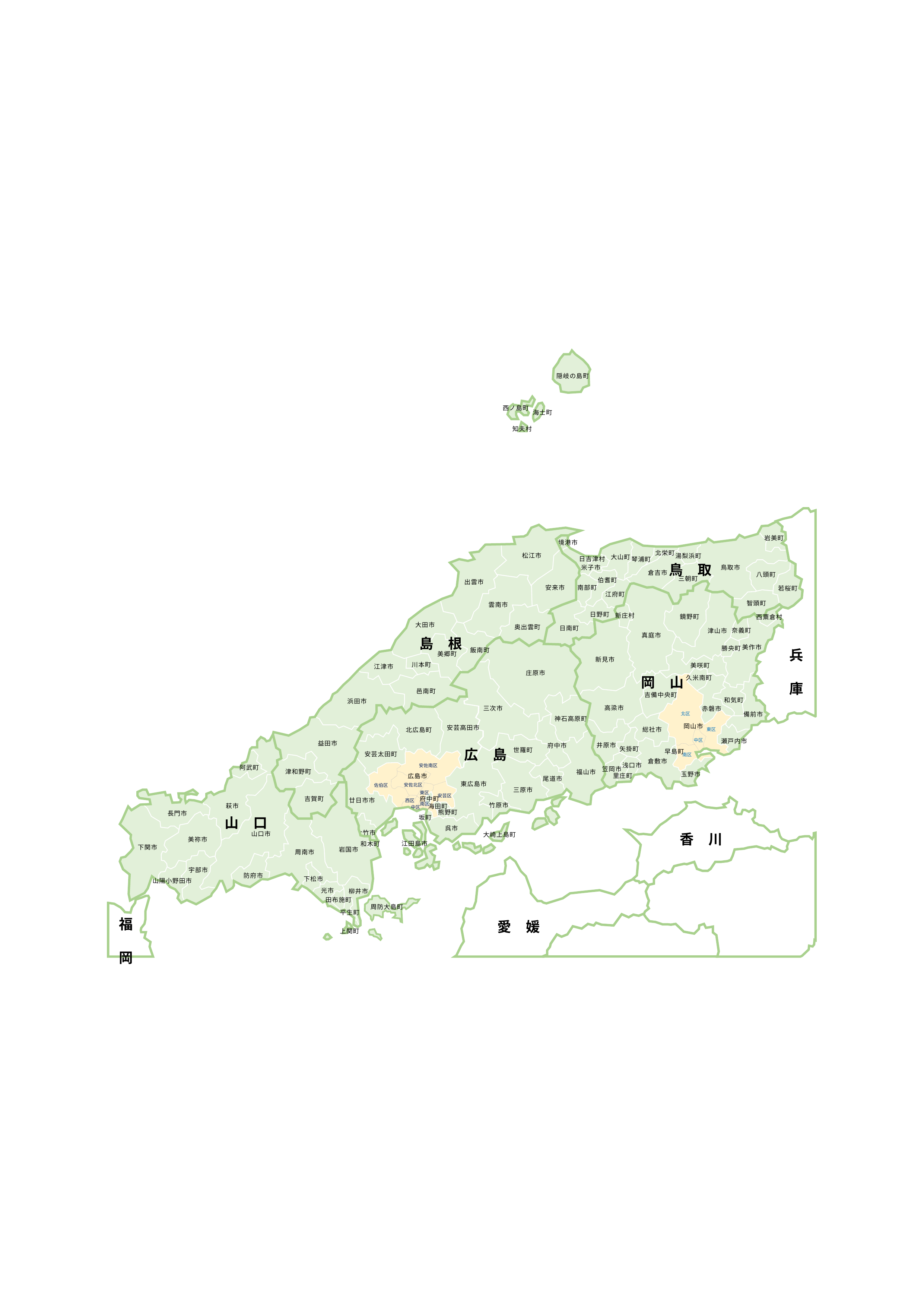

隠岐の島町
西ノ島町
海士町
知夫村
松江市
出雲市
安来市
雲南市
大田市
奥出雲町
島　根
飯南町
美郷町
川本町
江津市
邑南町
浜田市
益田市
津和野町
吉賀町

岩美町
境港市
北栄町
湯梨浜町
大山町
日吉津村
琴浦町
鳥　取
鳥取市
米子市
倉吉市
八頭町
三朝町
伯耆町
南部町
若桜町
江府町
智頭町
日野町
日南町

新庄村
鏡野町
西粟倉村
奈義町
津山市
真庭市
美作市
勝央町
新見市
美咲町
久米南町
吉備中央町
和気町
高梁市
赤磐市
備前市
岡山市
総社市
瀬戸内市
井原市
矢掛町
早島町
倉敷市
浅口市
笠岡市
玉野市
里庄町
岡　山
北区
東区
中区
南区

庄原市
三次市
神石高原町
安芸高田市
北広島町
府中市
世羅町
安芸太田町
福山市
広島市
尾道市
東広島市
三原市
府中町
廿日市市
竹原市
海田町
熊野町
坂町
呉市
大竹市
大崎上島町
江田島市
広　島

安佐南区
安佐北区
佐伯区
東区
安芸区
西区
南区
中区
兵　庫

阿武町
萩市
長門市
山口市
美祢市
和木町
下関市
岩国市
周南市
宇部市
防府市
下松市
山陽小野田市
光市
柳井市
田布施町
周防大島町
平生町
上関町
山　口
香　川
福　岡
愛　媛